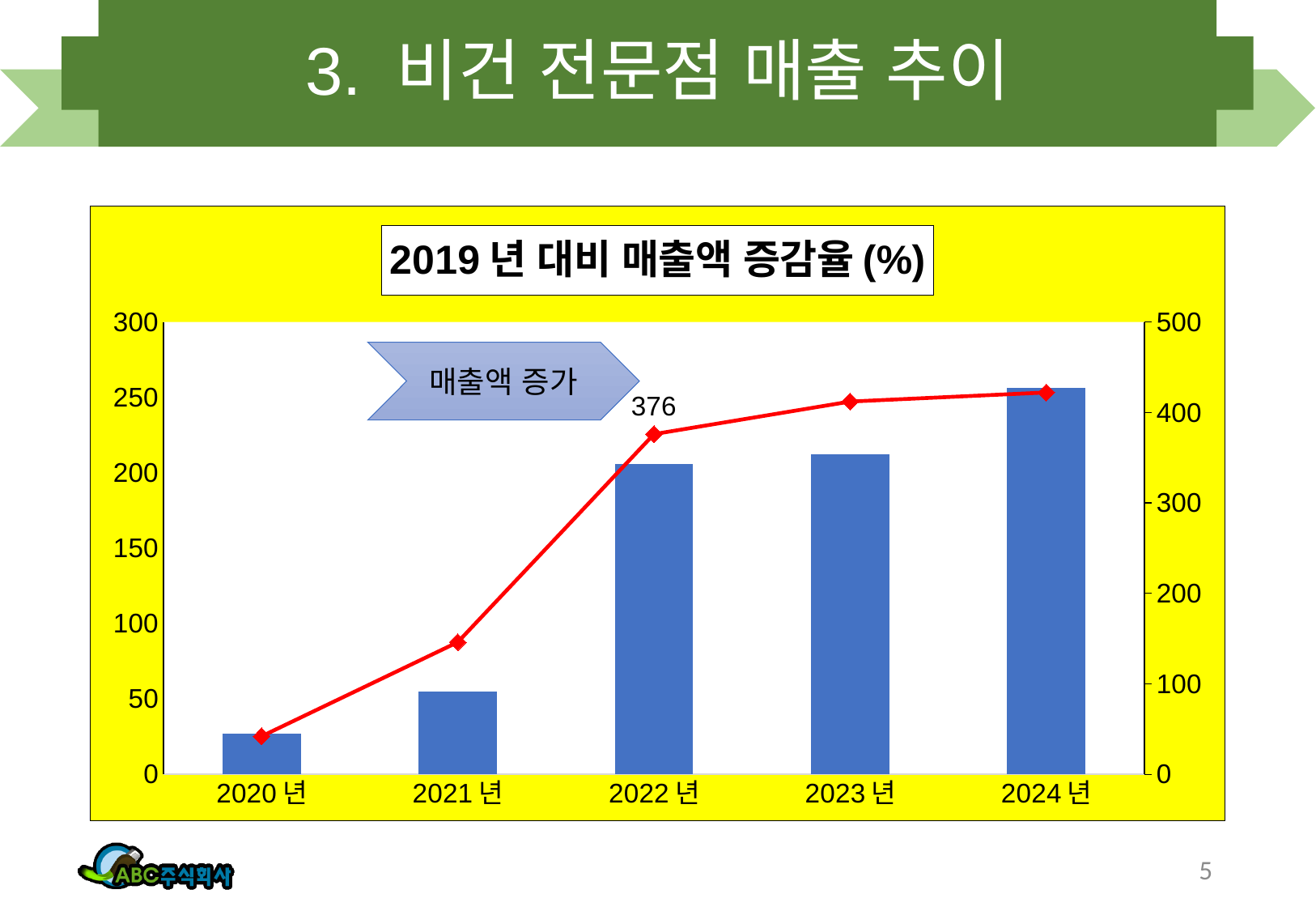

# 3. 비건 전문점 매출 추이

### Chart: 2019년 대비 매출액 증감율(%)

| Category | 레스토랑 | 베이커리 |
|---|---|---|
| 2020년 | 27.0 | 42.0 |
| 2021년 | 55.0 | 146.0 |
| 2022년 | 206.0 | 376.0 |
| 2023년 | 212.0 | 412.0 |
| 2024년 | 256.0 | 422.0 |
매출액 증가
5